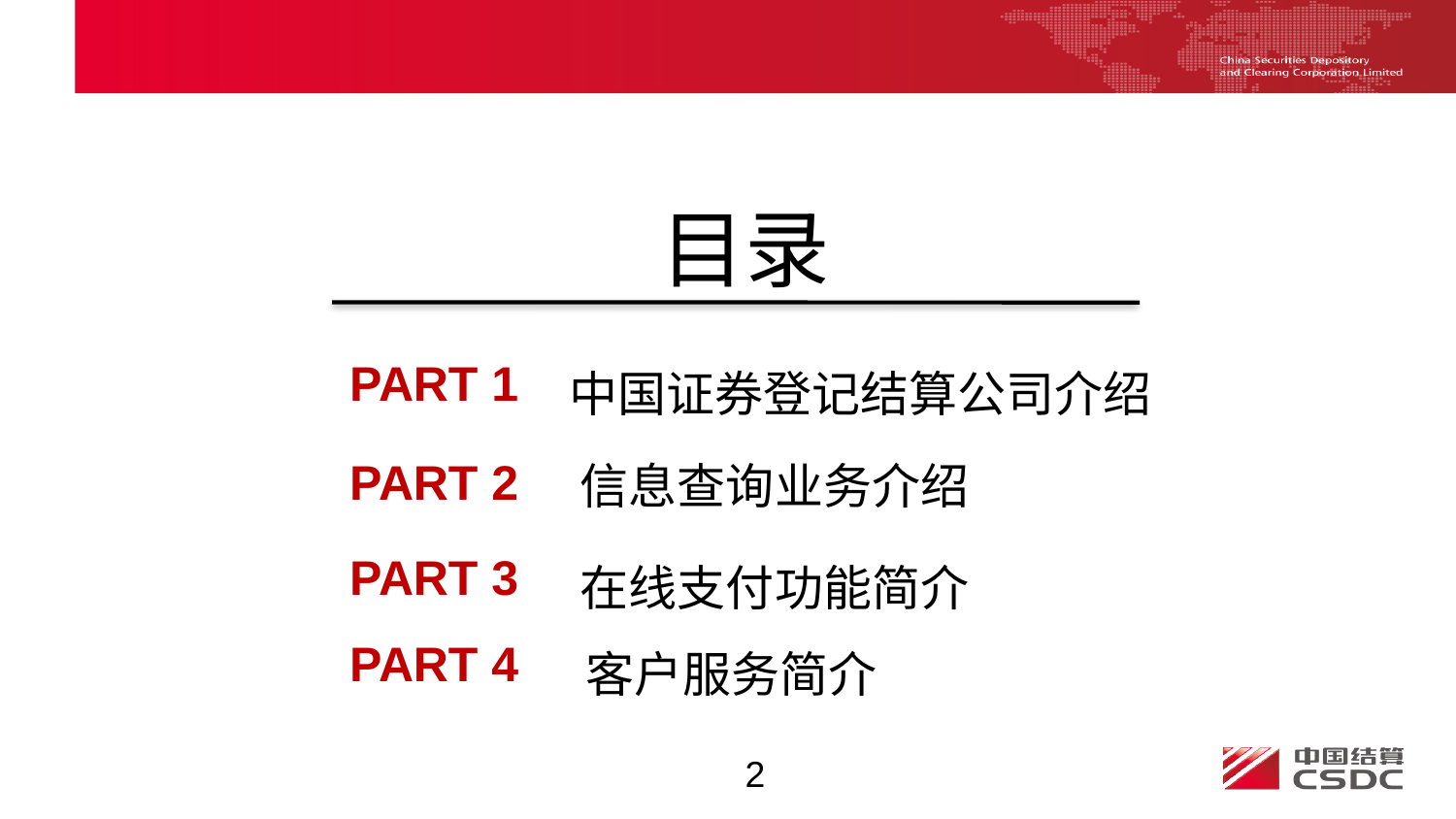

目录
中国证券登记结算公司介绍
PART 1
信息查询业务介绍
PART 2
在线支付功能简介
PART 3
客户服务简介
PART 4
2